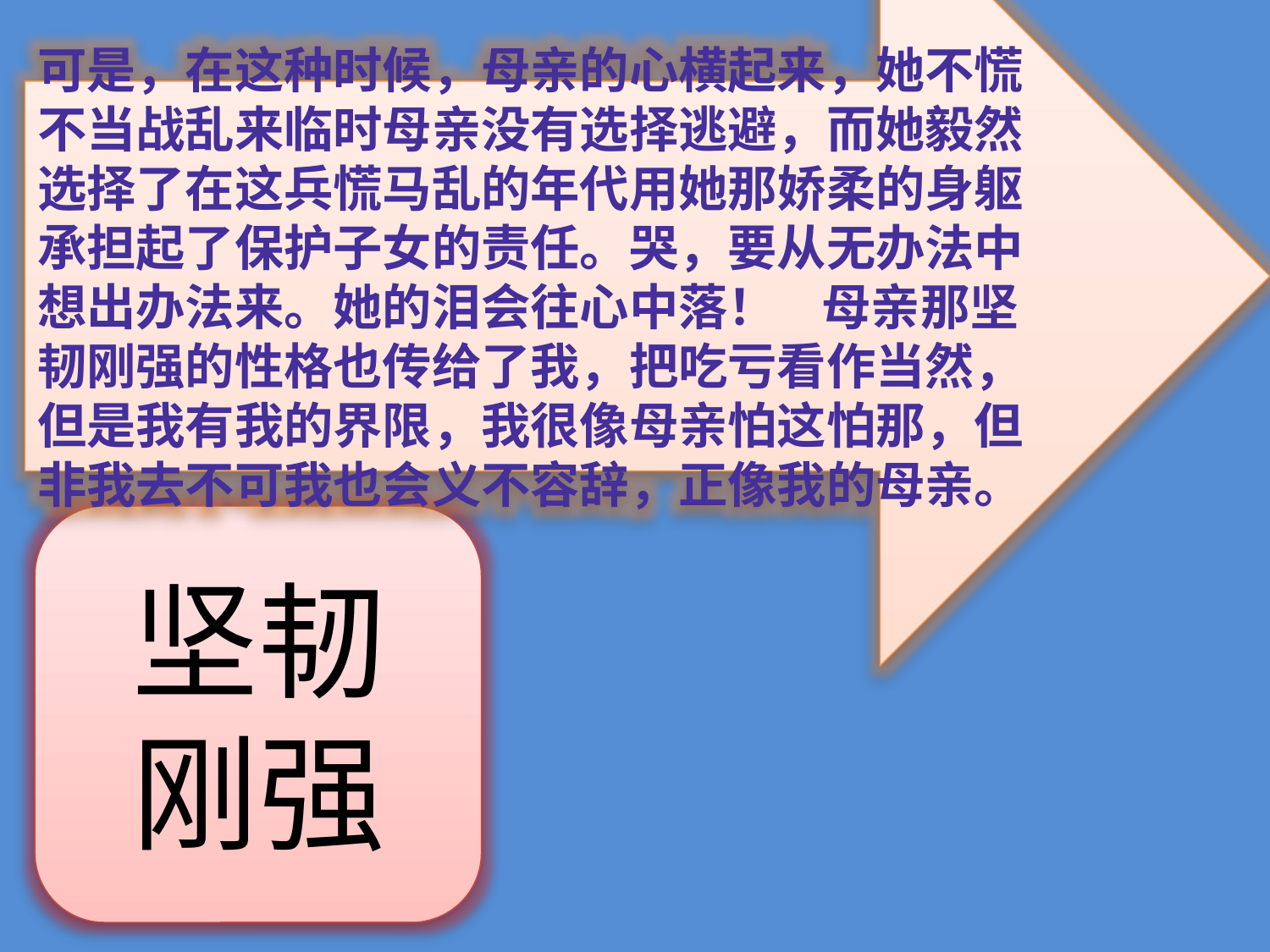

可是，在这种时候，母亲的心横起来，她不慌不当战乱来临时母亲没有选择逃避，而她毅然选择了在这兵慌马乱的年代用她那娇柔的身躯承担起了保护子女的责任。哭，要从无办法中想出办法来。她的泪会往心中落！    母亲那坚韧刚强的性格也传给了我，把吃亏看作当然，但是我有我的界限，我很像母亲怕这怕那，但非我去不可我也会义不容辞，正像我的母亲。
坚韧刚强